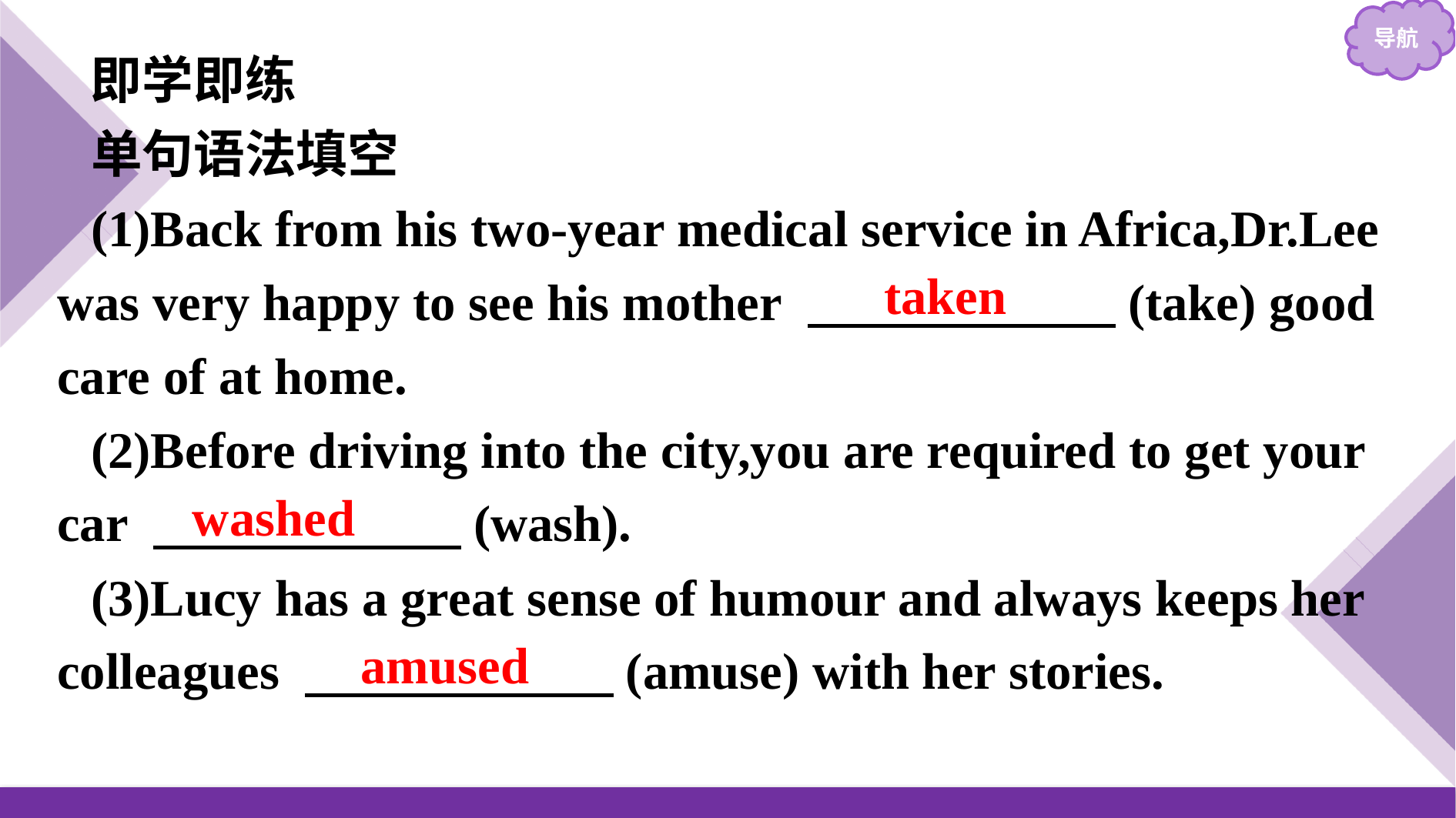

即学即练
单句语法填空
(1)Back from his two-year medical service in Africa,Dr.Lee was very happy to see his mother 　　　　　　(take) good care of at home.
(2)Before driving into the city,you are required to get your car 　　　　　　(wash).
(3)Lucy has a great sense of humour and always keeps her colleagues 　　　　　　(amuse) with her stories.
taken
washed
amused